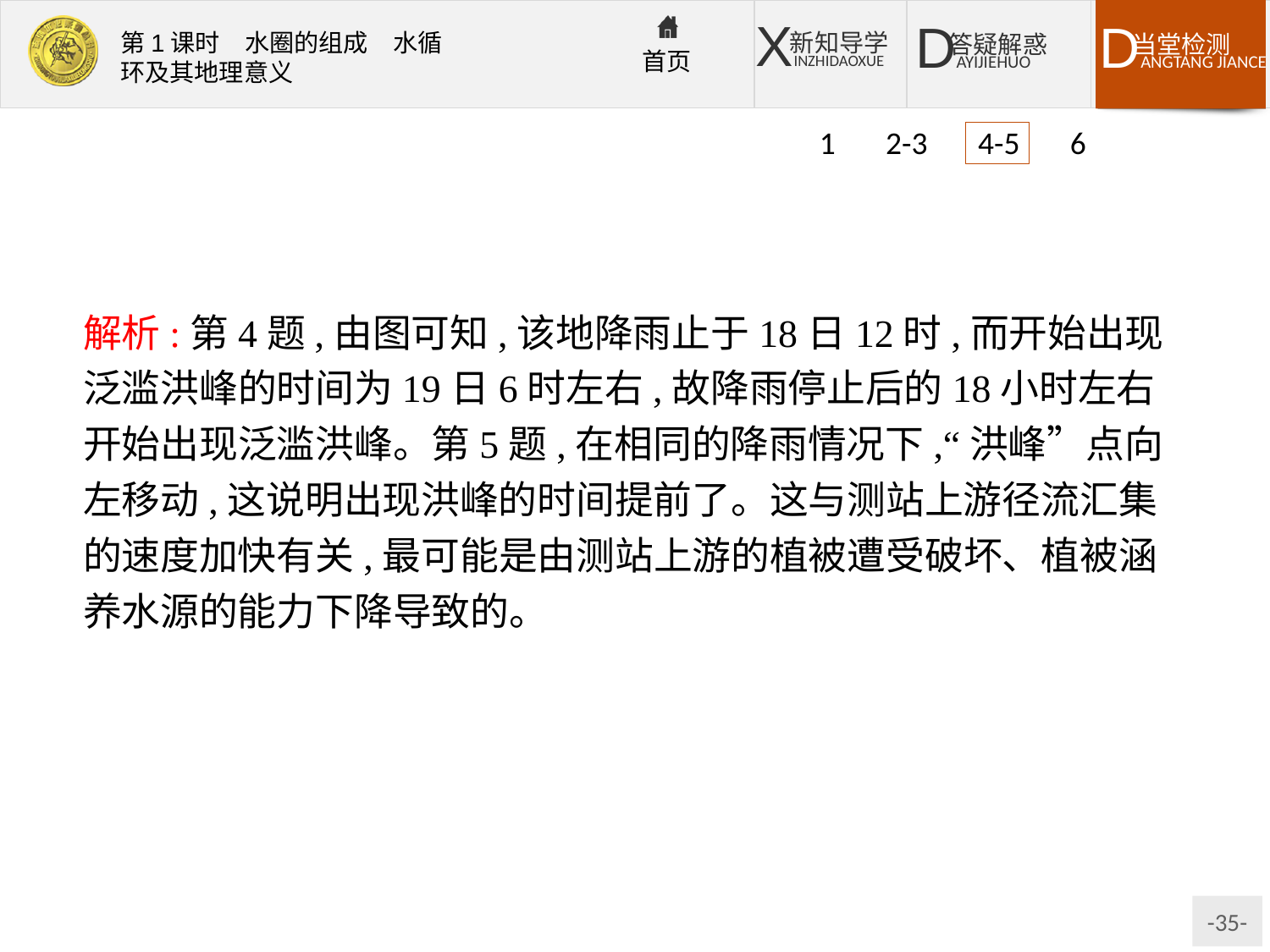

1       2-3       4-5       6

解析:第4题,由图可知,该地降雨止于18日12时,而开始出现泛滥洪峰的时间为19日6时左右,故降雨停止后的18小时左右开始出现泛滥洪峰。第5题,在相同的降雨情况下,“洪峰”点向左移动,这说明出现洪峰的时间提前了。这与测站上游径流汇集的速度加快有关,最可能是由测站上游的植被遭受破坏、植被涵养水源的能力下降导致的。
答案:4.B　5.C